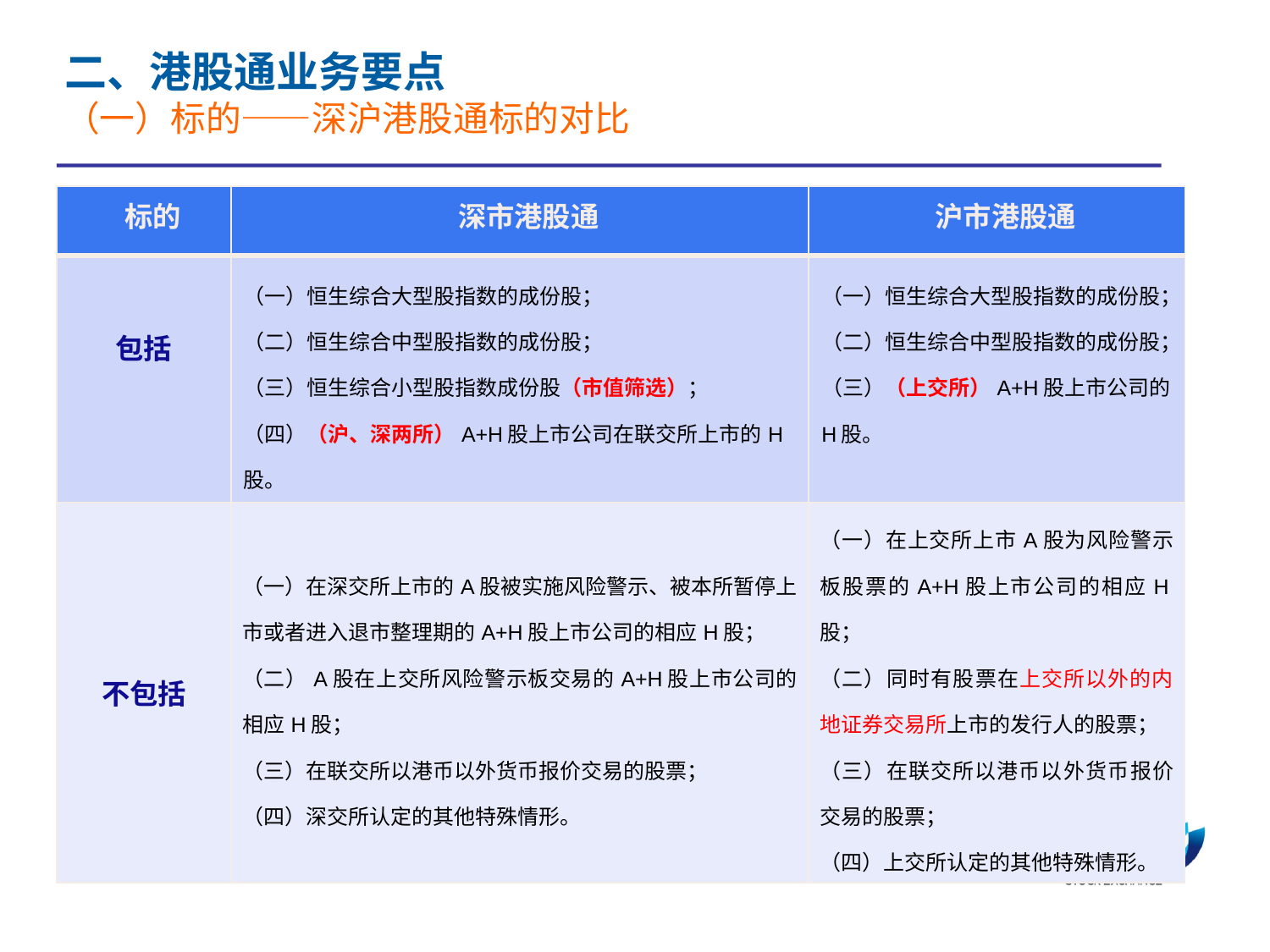

二、港股通业务要点
（一）标的——深沪港股通标的对比

| 标的 | 深市港股通 | 沪市港股通 |
| --- | --- | --- |
| 包括 | （一）恒生综合大型股指数的成份股； （二）恒生综合中型股指数的成份股； （三）恒生综合小型股指数成份股（市值筛选）； （四）（沪、深两所）A+H股上市公司在联交所上市的H股。 | （一）恒生综合大型股指数的成份股； （二）恒生综合中型股指数的成份股； （三）（上交所）A+H股上市公司的H股。 |
| 不包括 | （一）在深交所上市的A股被实施风险警示、被本所暂停上市或者进入退市整理期的A+H股上市公司的相应H股； （二）A股在上交所风险警示板交易的A+H股上市公司的相应H股； （三）在联交所以港币以外货币报价交易的股票； （四）深交所认定的其他特殊情形。 | （一）在上交所上市A股为风险警示板股票的A+H股上市公司的相应H股； （二）同时有股票在上交所以外的内地证券交易所上市的发行人的股票； （三）在联交所以港币以外货币报价交易的股票； （四）上交所认定的其他特殊情形。 |